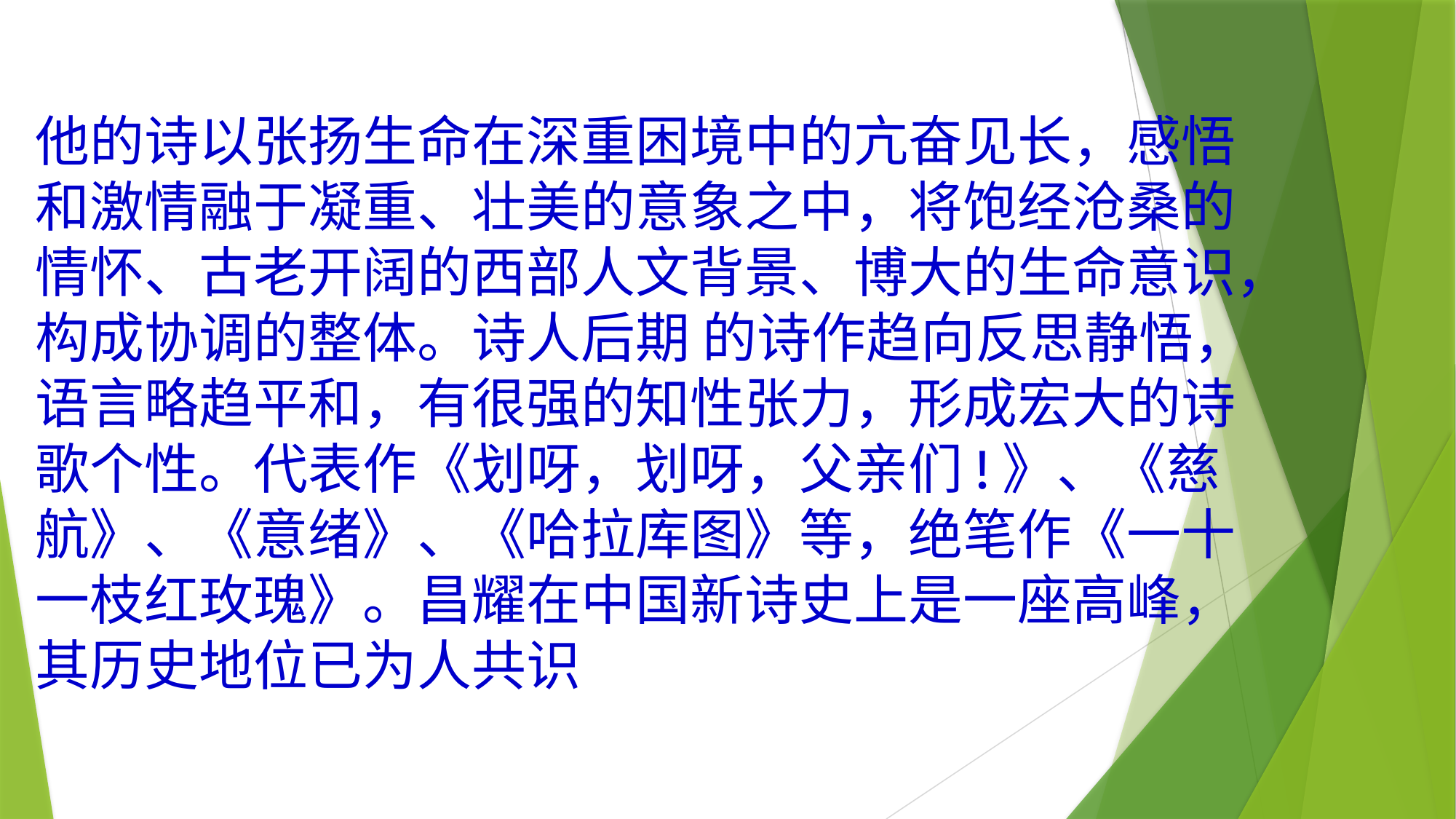

他的诗以张扬生命在深重困境中的亢奋见长，感悟和激情融于凝重、壮美的意象之中，将饱经沧桑的情怀、古老开阔的西部人文背景、博大的生命意识，构成协调的整体。诗人后期 的诗作趋向反思静悟，语言略趋平和，有很强的知性张力，形成宏大的诗歌个性。代表作《划呀，划呀，父亲们!》、《慈航》、《意绪》、《哈拉库图》等，绝笔作《一十一枝红玫瑰》。昌耀在中国新诗史上是一座高峰，其历史地位已为人共识